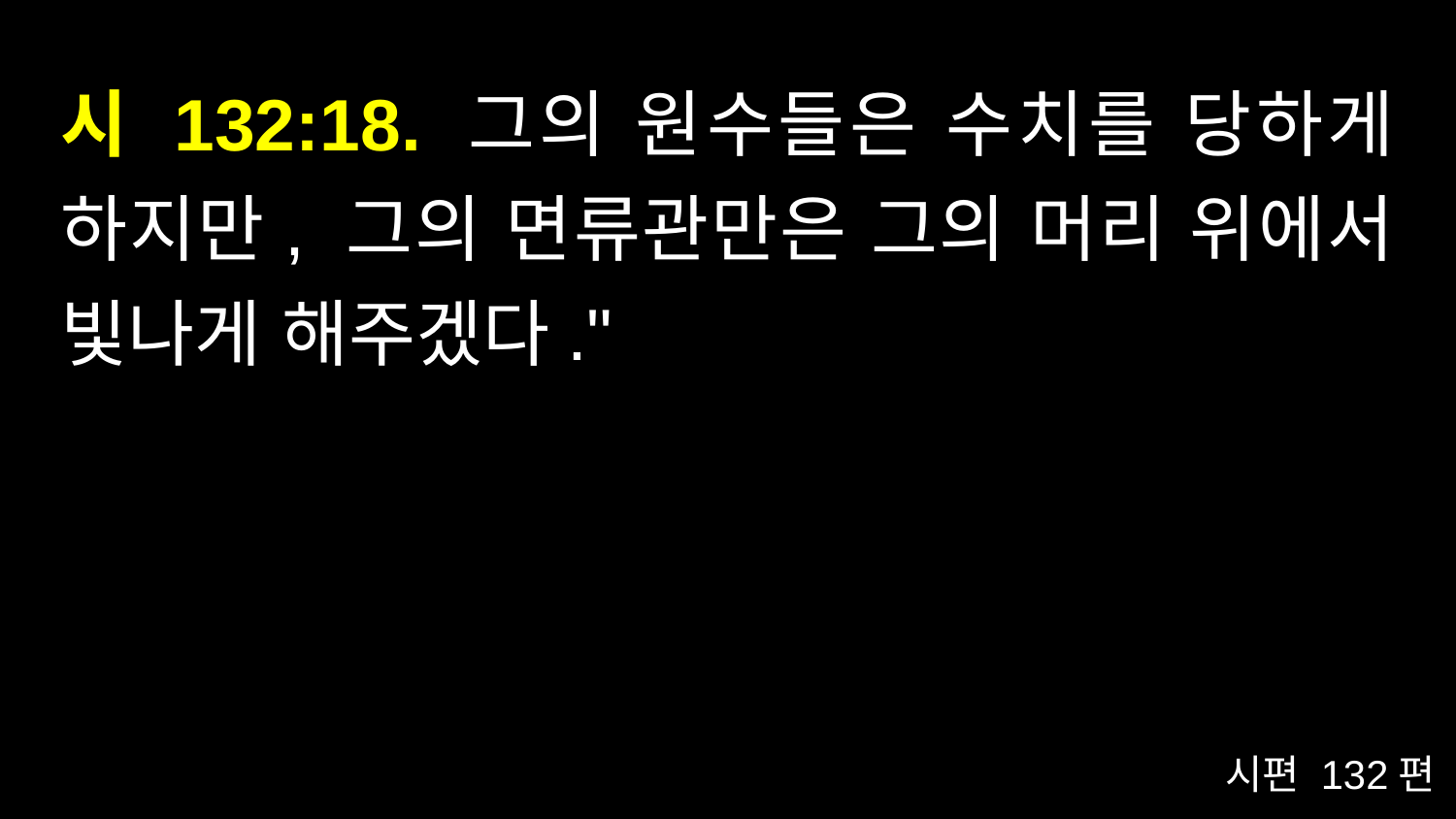

# 시 132:18. 그의 원수들은 수치를 당하게 하지만, 그의 면류관만은 그의 머리 위에서 빛나게 해주겠다."
시편 132편